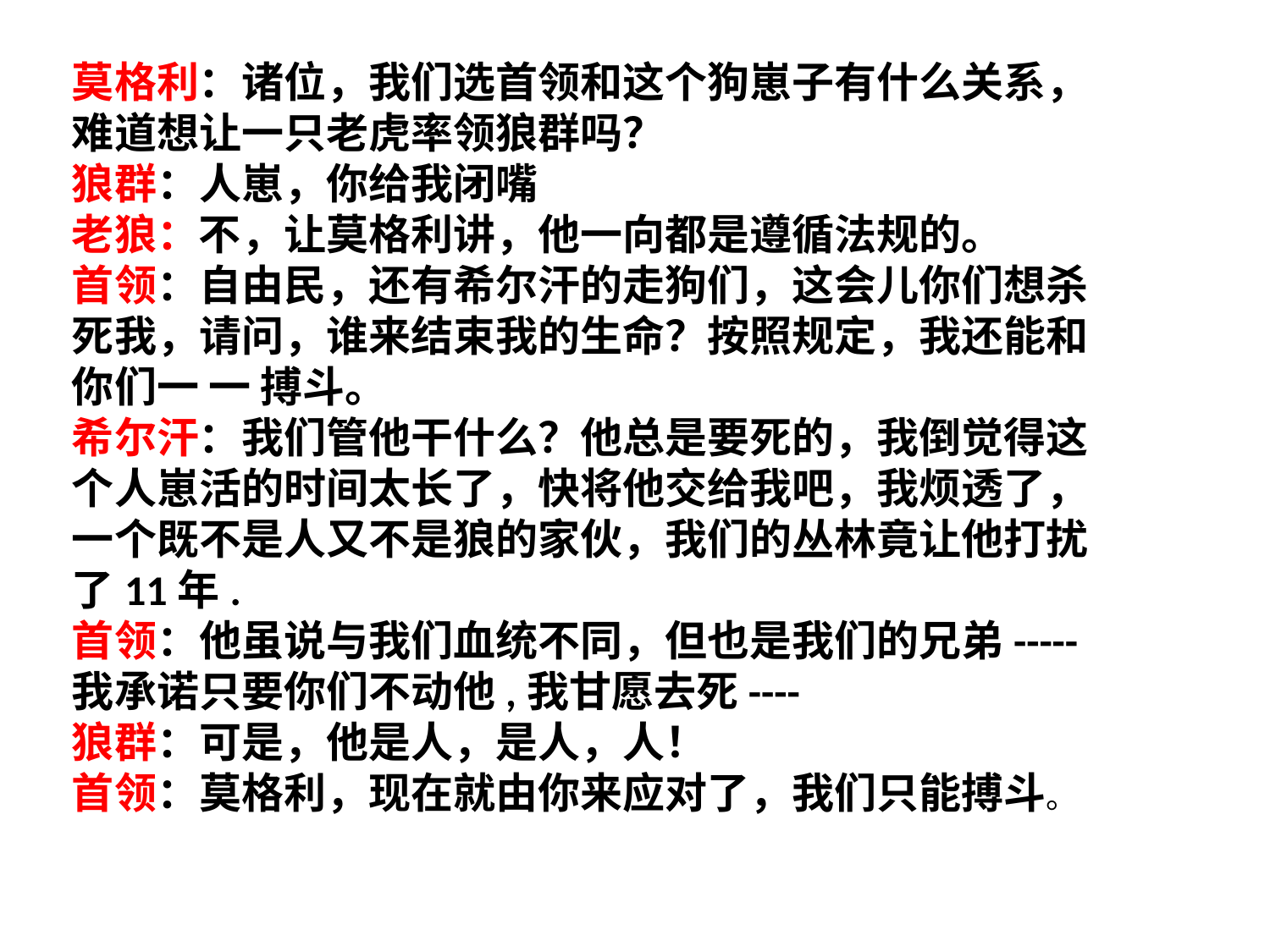

莫格利：诸位，我们选首领和这个狗崽子有什么关系，难道想让一只老虎率领狼群吗？
狼群：人崽，你给我闭嘴
老狼：不，让莫格利讲，他一向都是遵循法规的。
首领：自由民，还有希尔汗的走狗们，这会儿你们想杀死我，请问，谁来结束我的生命？按照规定，我还能和你们一 一 搏斗。
希尔汗：我们管他干什么？他总是要死的，我倒觉得这个人崽活的时间太长了，快将他交给我吧，我烦透了，一个既不是人又不是狼的家伙，我们的丛林竟让他打扰了11年.
首领：他虽说与我们血统不同，但也是我们的兄弟-----我承诺只要你们不动他,我甘愿去死----
狼群：可是，他是人，是人，人！
首领：莫格利，现在就由你来应对了，我们只能搏斗。